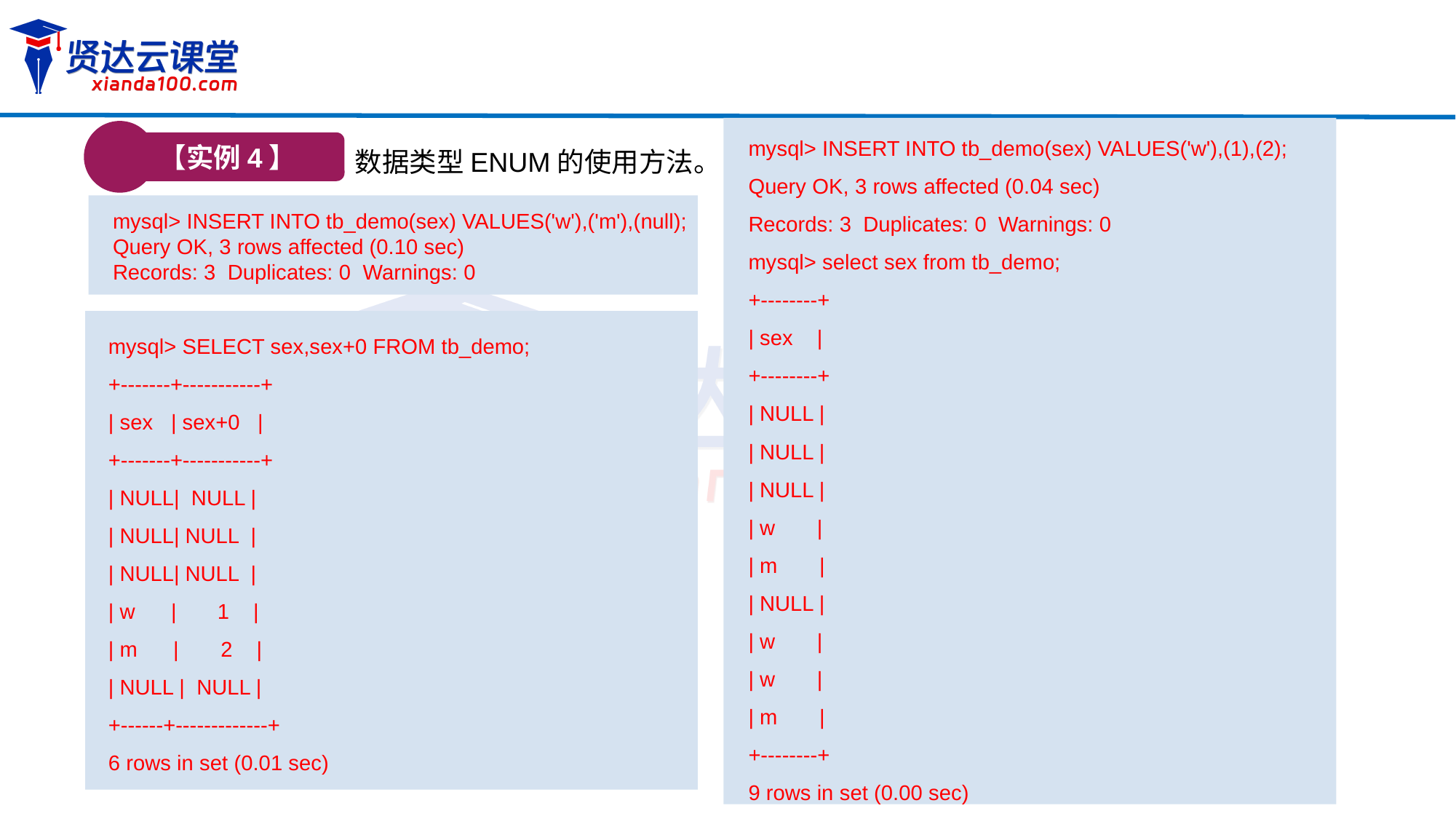

mysql> INSERT INTO tb_demo(sex) VALUES('w'),(1),(2);
Query OK, 3 rows affected (0.04 sec)
Records: 3  Duplicates: 0  Warnings: 0
mysql> select sex from tb_demo;
+--------+
| sex    |
+--------+
| NULL |
| NULL |
| NULL |
| w       |
| m       |
| NULL |
| w       |
| w       |
| m       |
+--------+
9 rows in set (0.00 sec)

【实例4】
数据类型ENUM的使用方法。

mysql> INSERT INTO tb_demo(sex) VALUES('w'),('m'),(null);
Query OK, 3 rows affected (0.10 sec)
Records: 3  Duplicates: 0  Warnings: 0

mysql> SELECT sex,sex+0 FROM tb_demo;
+-------+-----------+
| sex   | sex+0   |
+-------+-----------+
| NULL|  NULL |
| NULL| NULL  |
| NULL| NULL  |
| w      |	1    |
| m      |       2    |
| NULL |  NULL |
+------+-------------+
6 rows in set (0.01 sec)